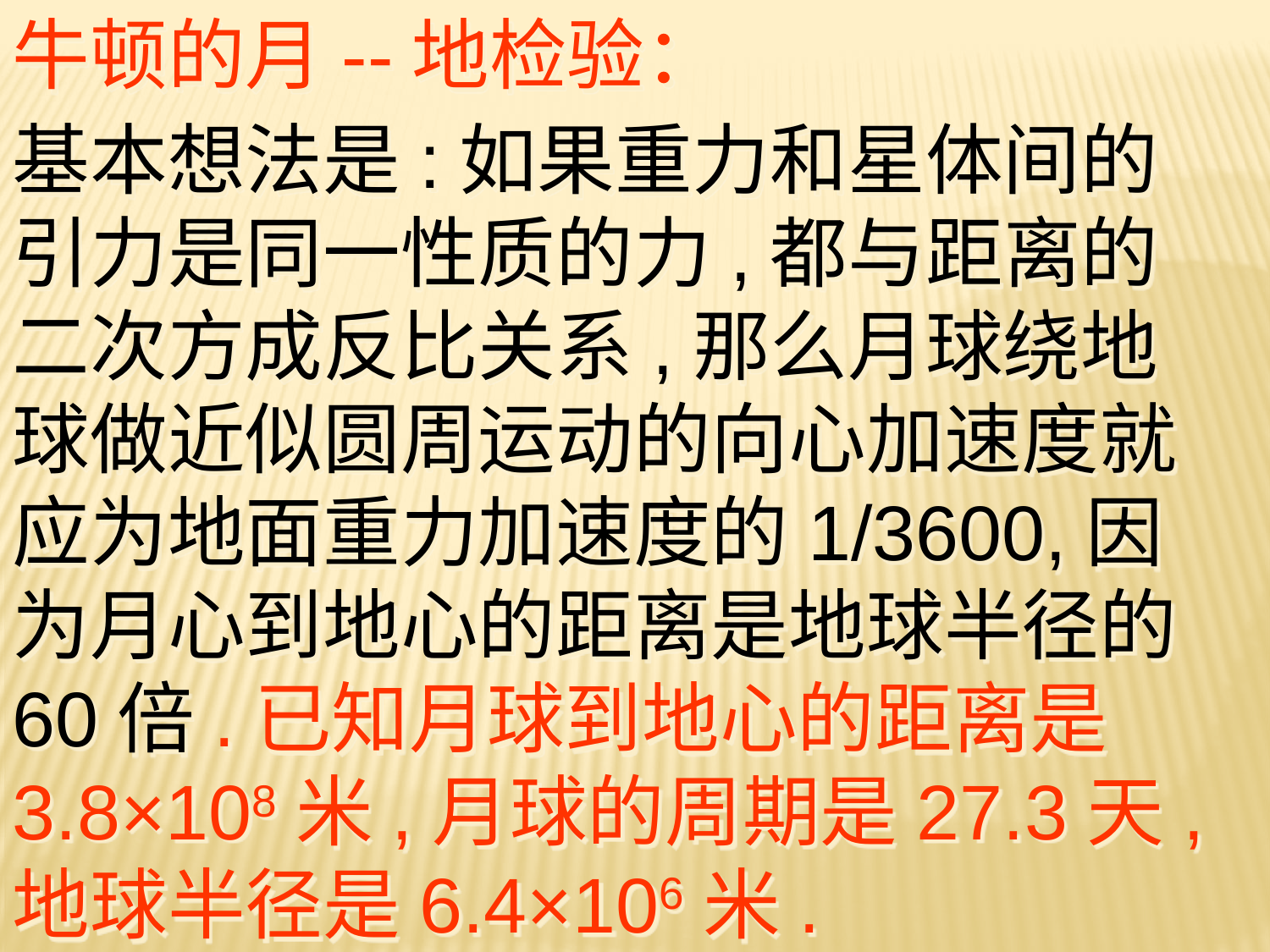

牛顿的月--地检验：
基本想法是:如果重力和星体间的引力是同一性质的力,都与距离的二次方成反比关系,那么月球绕地球做近似圆周运动的向心加速度就应为地面重力加速度的1/3600,因为月心到地心的距离是地球半径的60倍.已知月球到地心的距离是3.8×108米,月球的周期是27.3天,地球半径是6.4×106米.